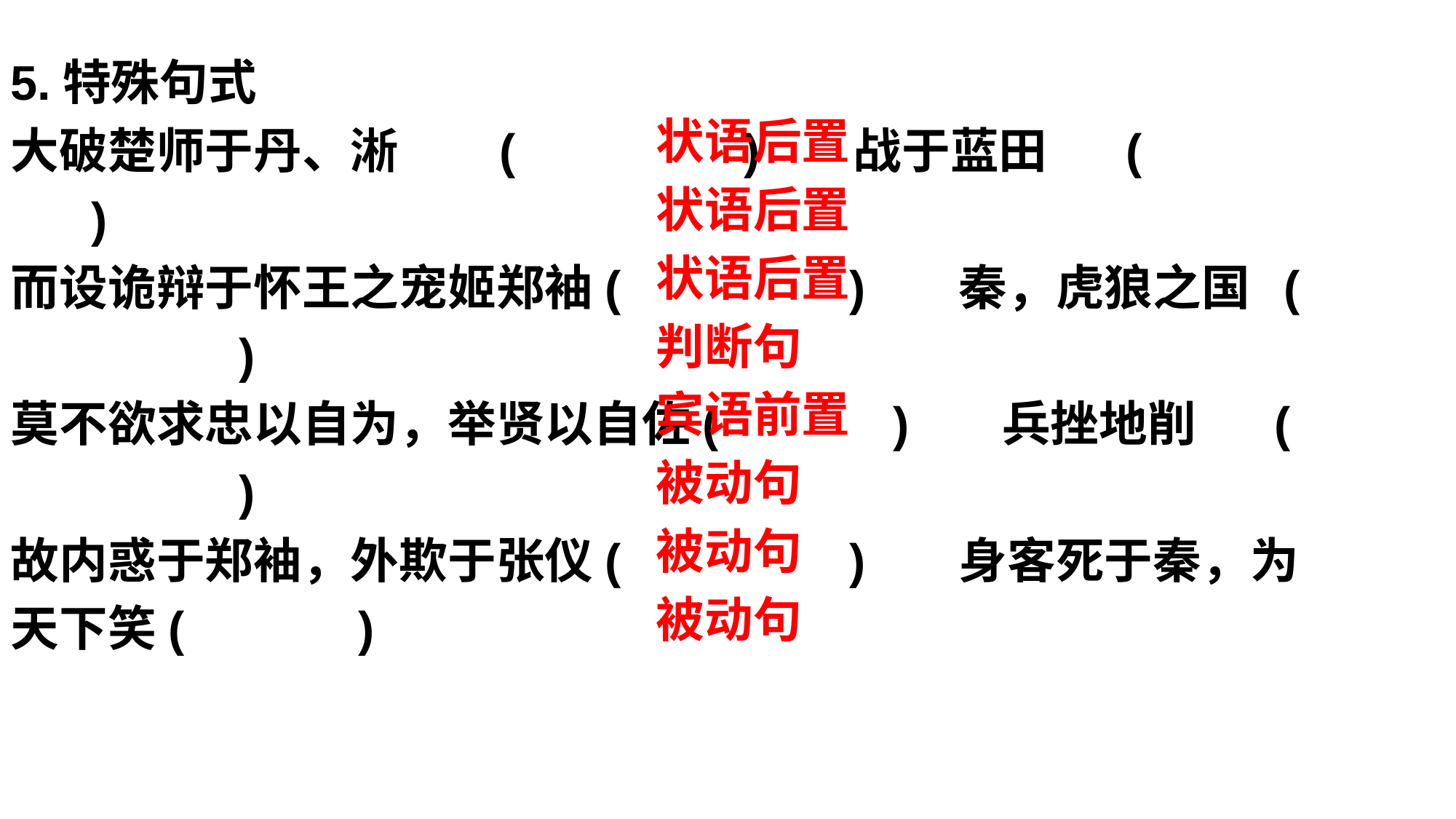

5.特殊句式
大破楚师于丹、淅        (                 )      战于蓝田      (                   )
而设诡辩于怀王之宠姬郑袖(                 )      秦，虎狼之国  (                   )
莫不欲求忠以自为，举贤以自佐(             )      兵挫地削      (                   )
故内惑于郑袖，外欺于张仪(                 )      身客死于秦，为天下笑(             )

状语后置
状语后置
状语后置
判断句
宾语前置
被动句
被动句
被动句